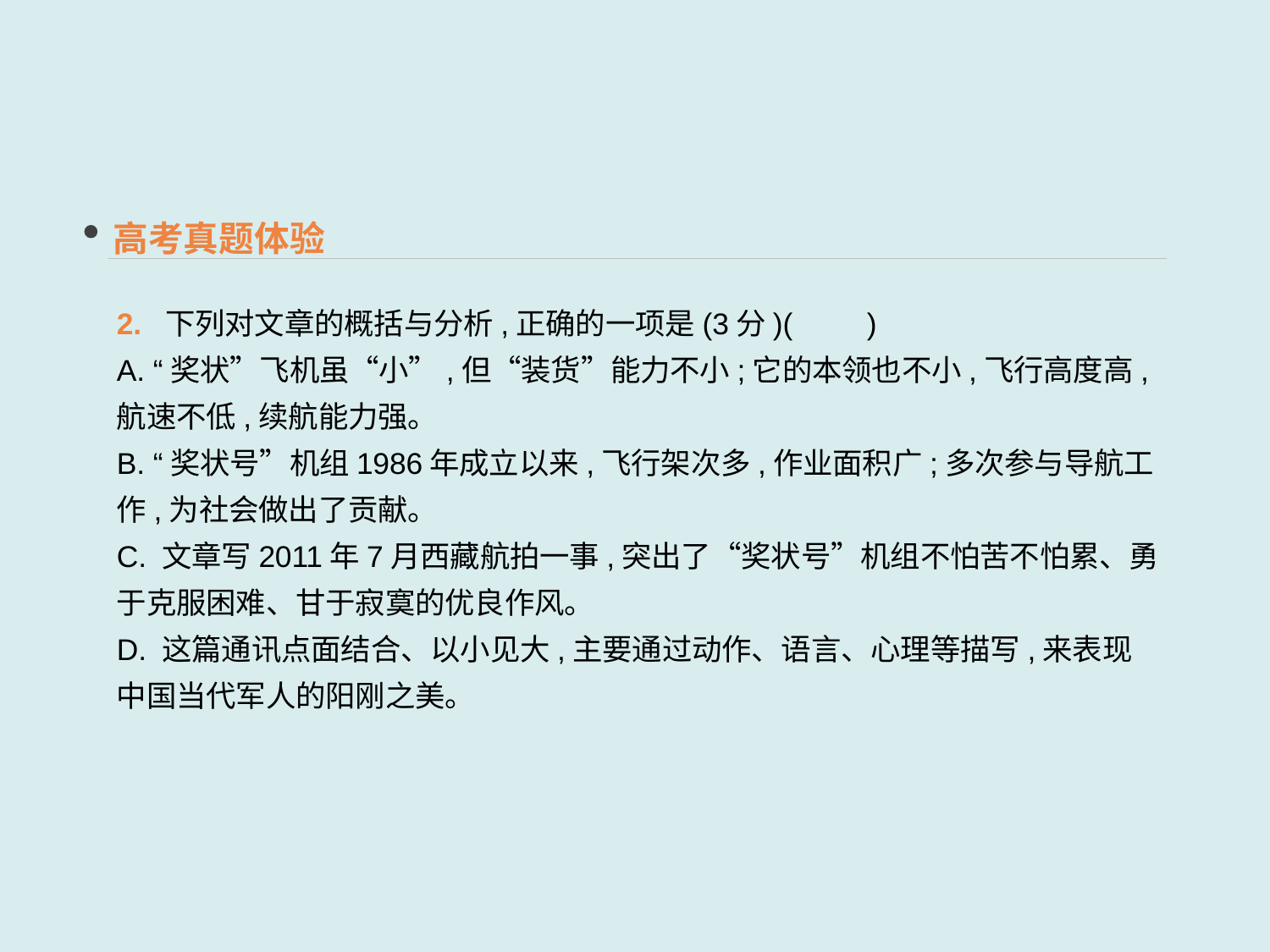

高考真题体验

2.  下列对文章的概括与分析,正确的一项是(3分)(　　)
A. “奖状”飞机虽“小”,但“装货”能力不小;它的本领也不小,飞行高度高,航速不低,续航能力强。
B. “奖状号”机组1986年成立以来,飞行架次多,作业面积广;多次参与导航工作,为社会做出了贡献。
C. 文章写2011年7月西藏航拍一事,突出了“奖状号”机组不怕苦不怕累、勇于克服困难、甘于寂寞的优良作风。
D. 这篇通讯点面结合、以小见大,主要通过动作、语言、心理等描写,来表现中国当代军人的阳刚之美。